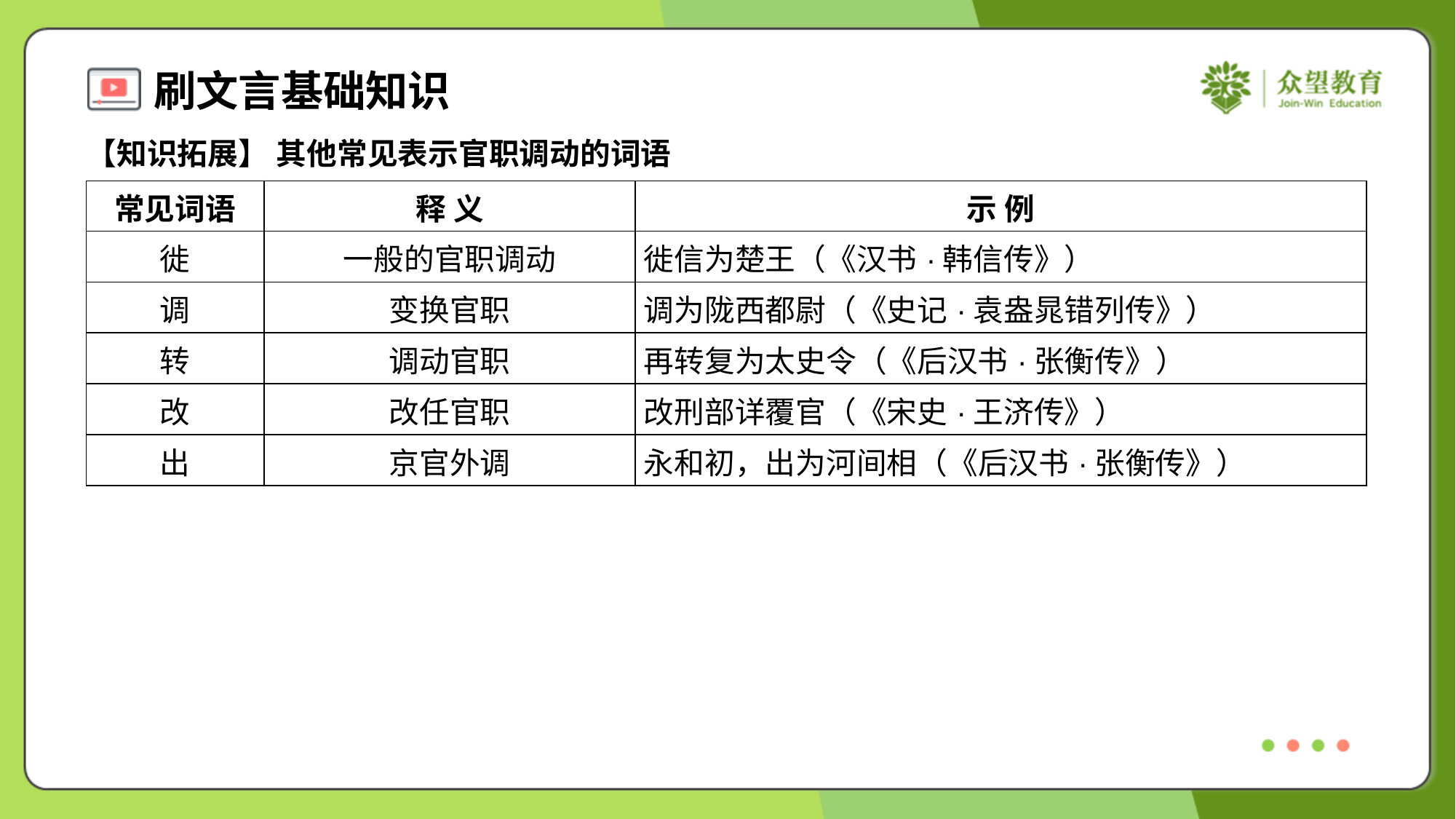

【知识拓展】 其他常见表示官职调动的词语
| 常见词语 | 释 义 | 示 例 |
| --- | --- | --- |
| 徙 | 一般的官职调动 | 徙信为楚王（《汉书·韩信传》） |
| 调 | 变换官职 | 调为陇西都尉（《史记·袁盎晁错列传》） |
| 转 | 调动官职 | 再转复为太史令（《后汉书·张衡传》） |
| 改 | 改任官职 | 改刑部详覆官（《宋史·王济传》） |
| 出 | 京官外调 | 永和初，出为河间相（《后汉书·张衡传》） |